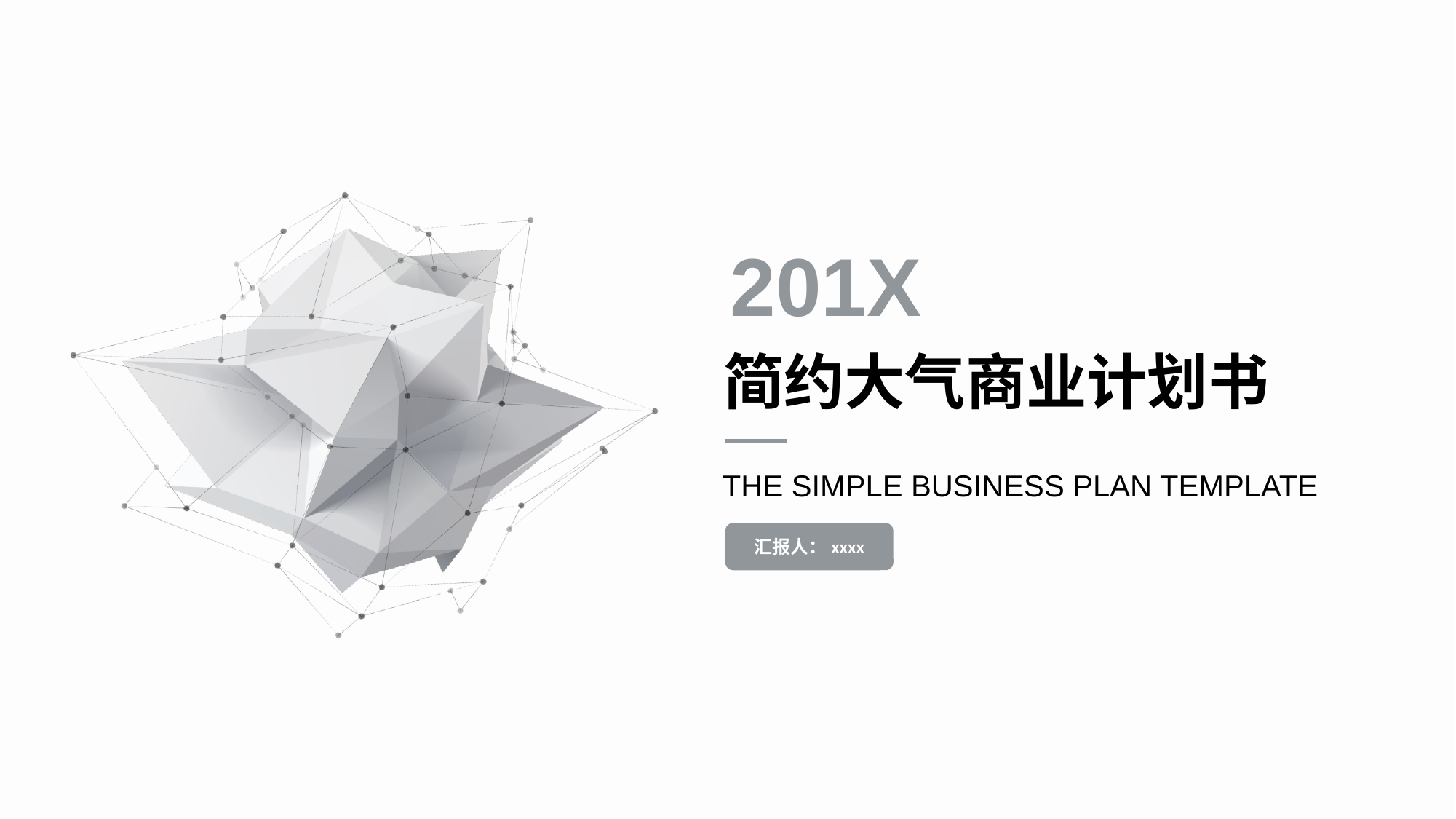

201X
简约大气商业计划书
THE SIMPLE BUSINESS PLAN TEMPLATE
汇报人：xxxx